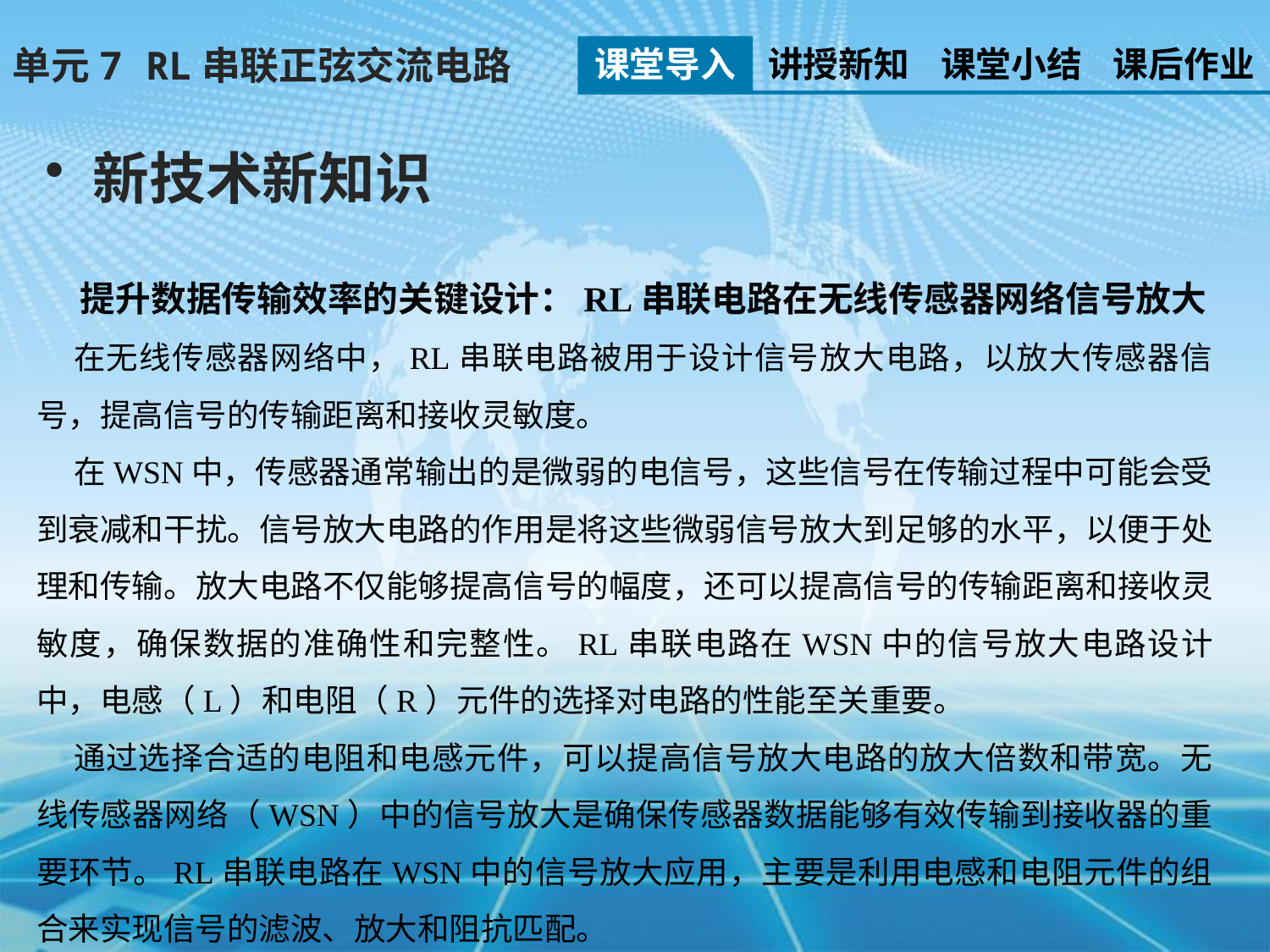

单元7 RL串联正弦交流电路
课堂导入
讲授新知
课堂小结
课后作业
新技术新知识
提升数据传输效率的关键设计：RL串联电路在无线传感器网络信号放大
在无线传感器网络中，RL串联电路被用于设计信号放大电路，以放大传感器信号，提高信号的传输距离和接收灵敏度。
在WSN中，传感器通常输出的是微弱的电信号，这些信号在传输过程中可能会受到衰减和干扰。信号放大电路的作用是将这些微弱信号放大到足够的水平，以便于处理和传输。放大电路不仅能够提高信号的幅度，还可以提高信号的传输距离和接收灵敏度，确保数据的准确性和完整性。RL串联电路在WSN中的信号放大电路设计中，电感（L）和电阻（R）元件的选择对电路的性能至关重要。
通过选择合适的电阻和电感元件，可以提高信号放大电路的放大倍数和带宽。无线传感器网络（WSN）中的信号放大是确保传感器数据能够有效传输到接收器的重要环节。RL串联电路在WSN中的信号放大应用，主要是利用电感和电阻元件的组合来实现信号的滤波、放大和阻抗匹配。